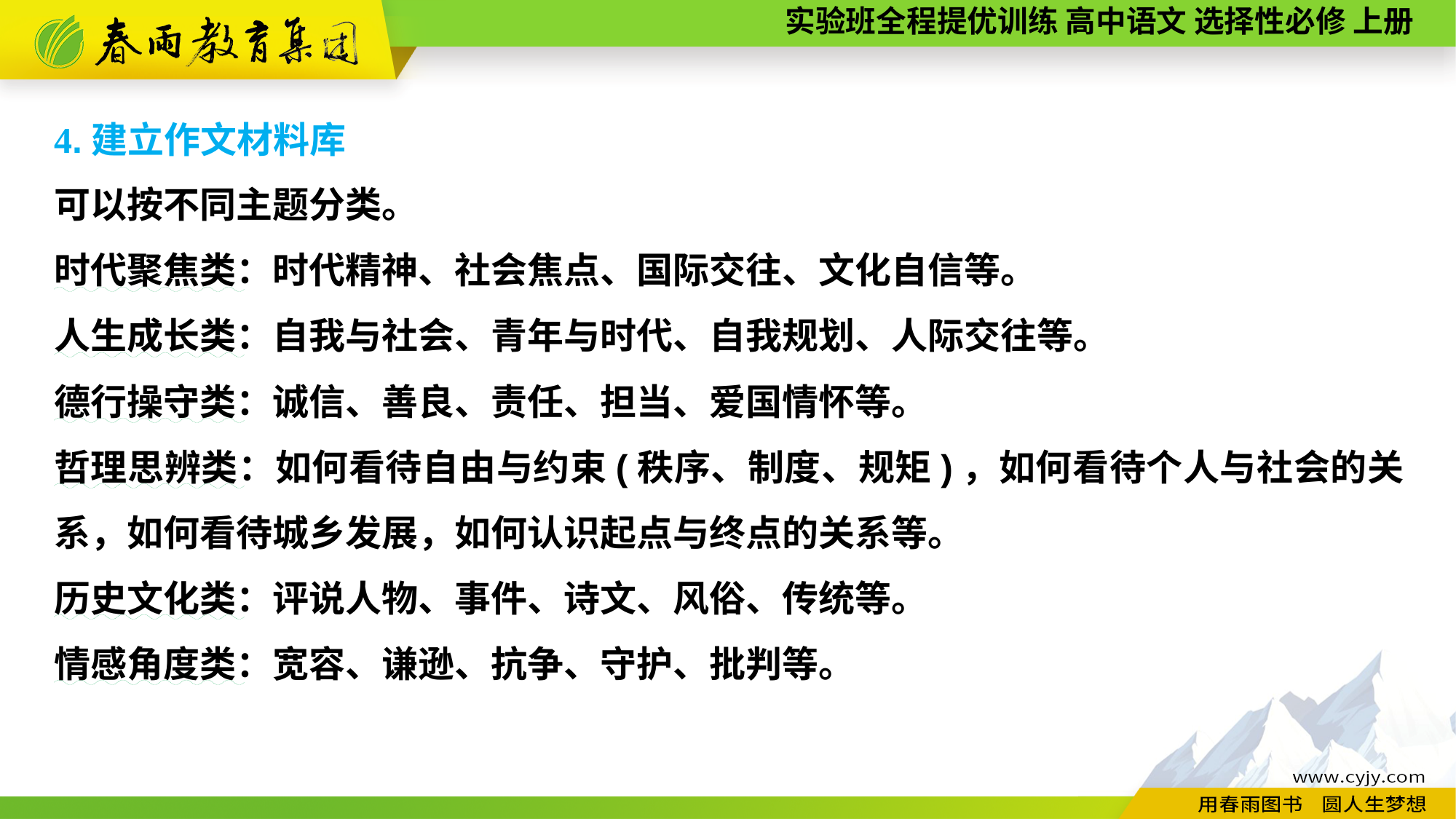

4.建立作文材料库
可以按不同主题分类。
时代聚焦类：时代精神、社会焦点、国际交往、文化自信等。
人生成长类：自我与社会、青年与时代、自我规划、人际交往等。
德行操守类：诚信、善良、责任、担当、爱国情怀等。
哲理思辨类：如何看待自由与约束(秩序、制度、规矩)，如何看待个人与社会的关系，如何看待城乡发展，如何认识起点与终点的关系等。
历史文化类：评说人物、事件、诗文、风俗、传统等。
情感角度类：宽容、谦逊、抗争、守护、批判等。